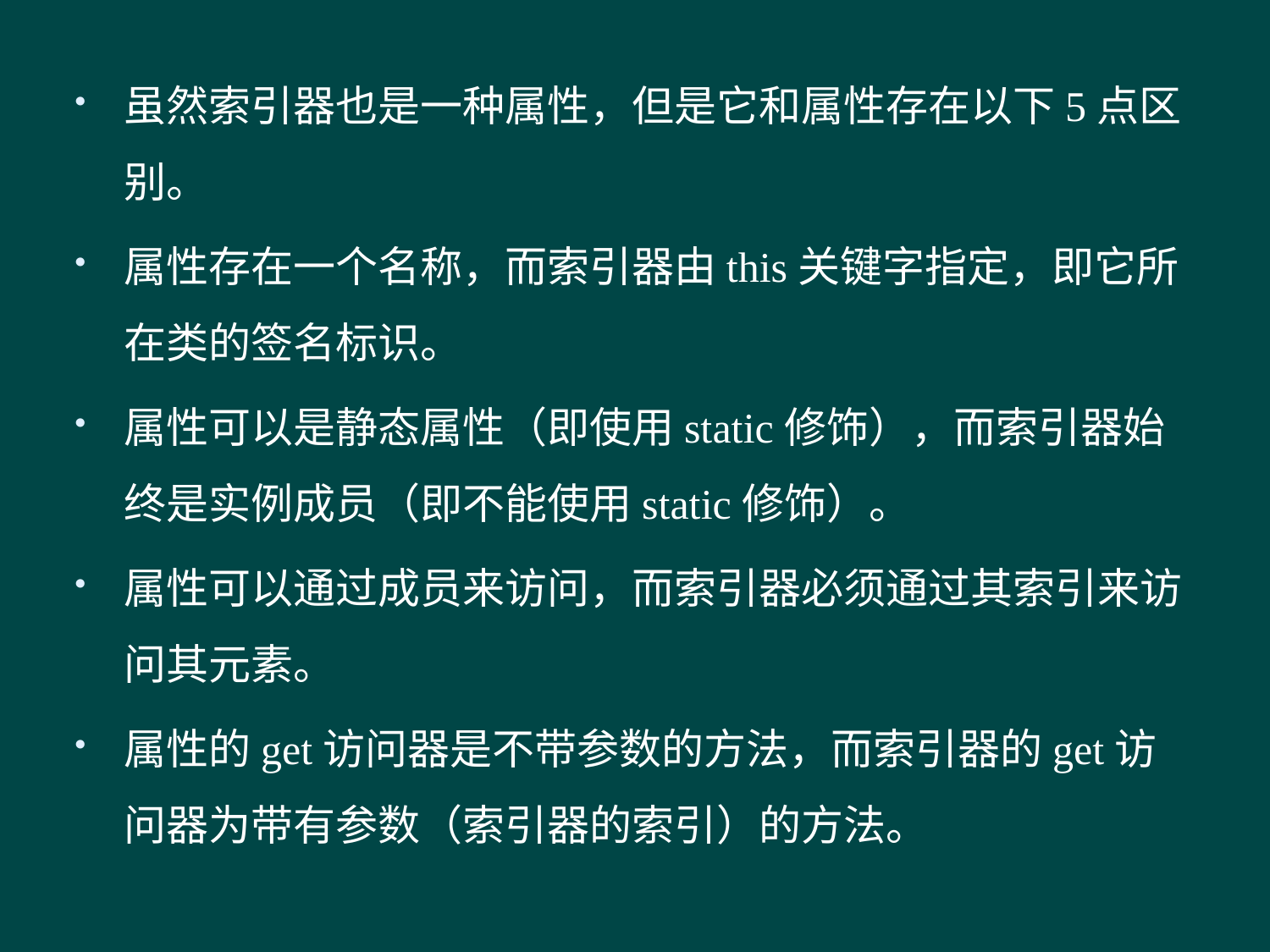

#
虽然索引器也是一种属性，但是它和属性存在以下5点区别。
属性存在一个名称，而索引器由this关键字指定，即它所在类的签名标识。
属性可以是静态属性（即使用static修饰），而索引器始终是实例成员（即不能使用static修饰）。
属性可以通过成员来访问，而索引器必须通过其索引来访问其元素。
属性的get访问器是不带参数的方法，而索引器的get访问器为带有参数（索引器的索引）的方法。